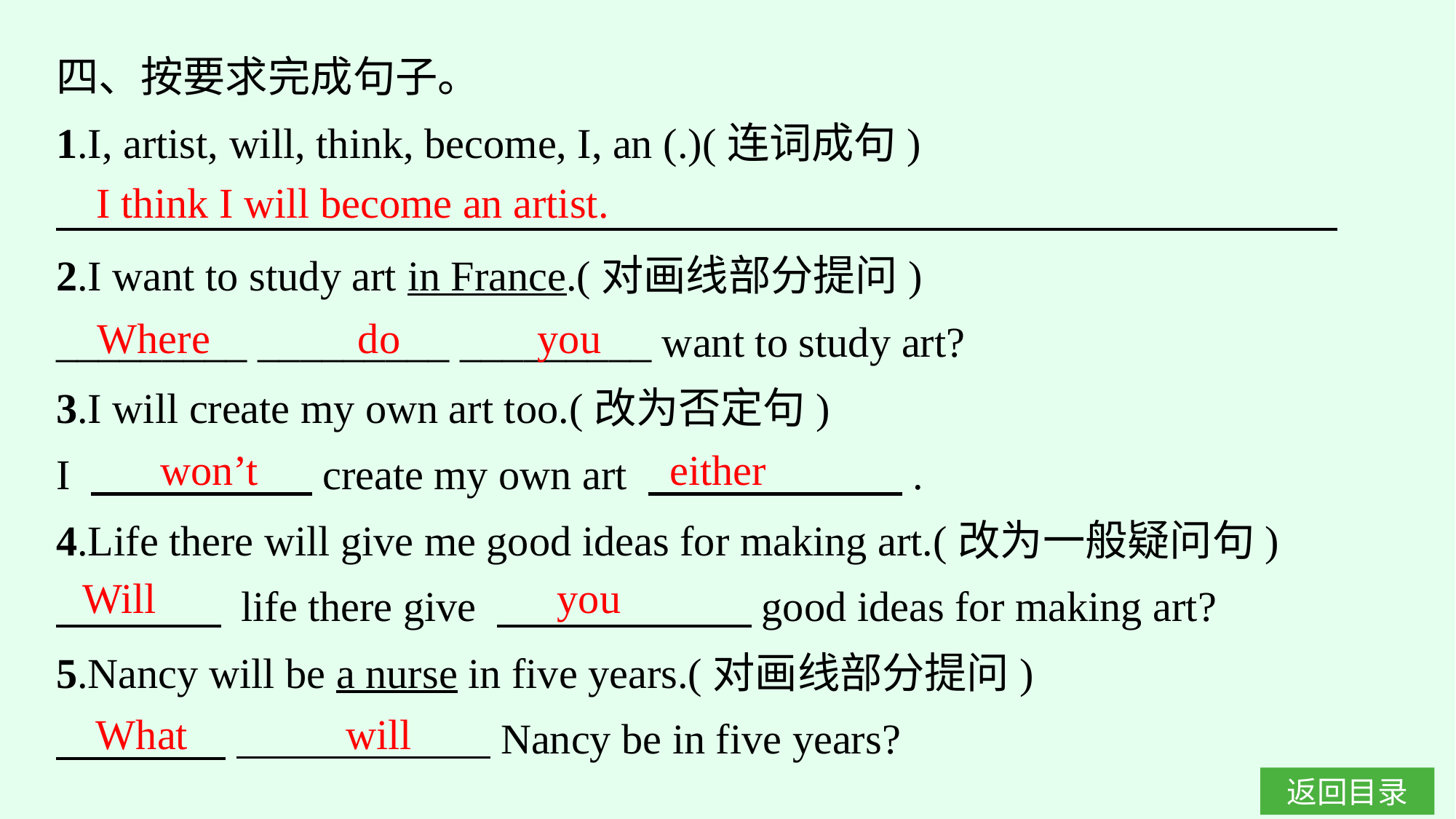

四、按要求完成句子。
1.I, artist, will, think, become, I, an (.)(连词成句)

2.I want to study art in France.(对画线部分提问)
_________ _________ _________ want to study art?
3.I will create my own art too.(改为否定句)
I 　　　 　　create my own art 　　　　　　.
4.Life there will give me good ideas for making art.(改为一般疑问句)
　    　　 life there give 　　　　　　good ideas for making art?
5.Nancy will be a nurse in five years.(对画线部分提问)
　　　　 　　　　　　Nancy be in five years?
I think I will become an artist.
Where              do             you
won’t                                       either
Will                                      you
What               will